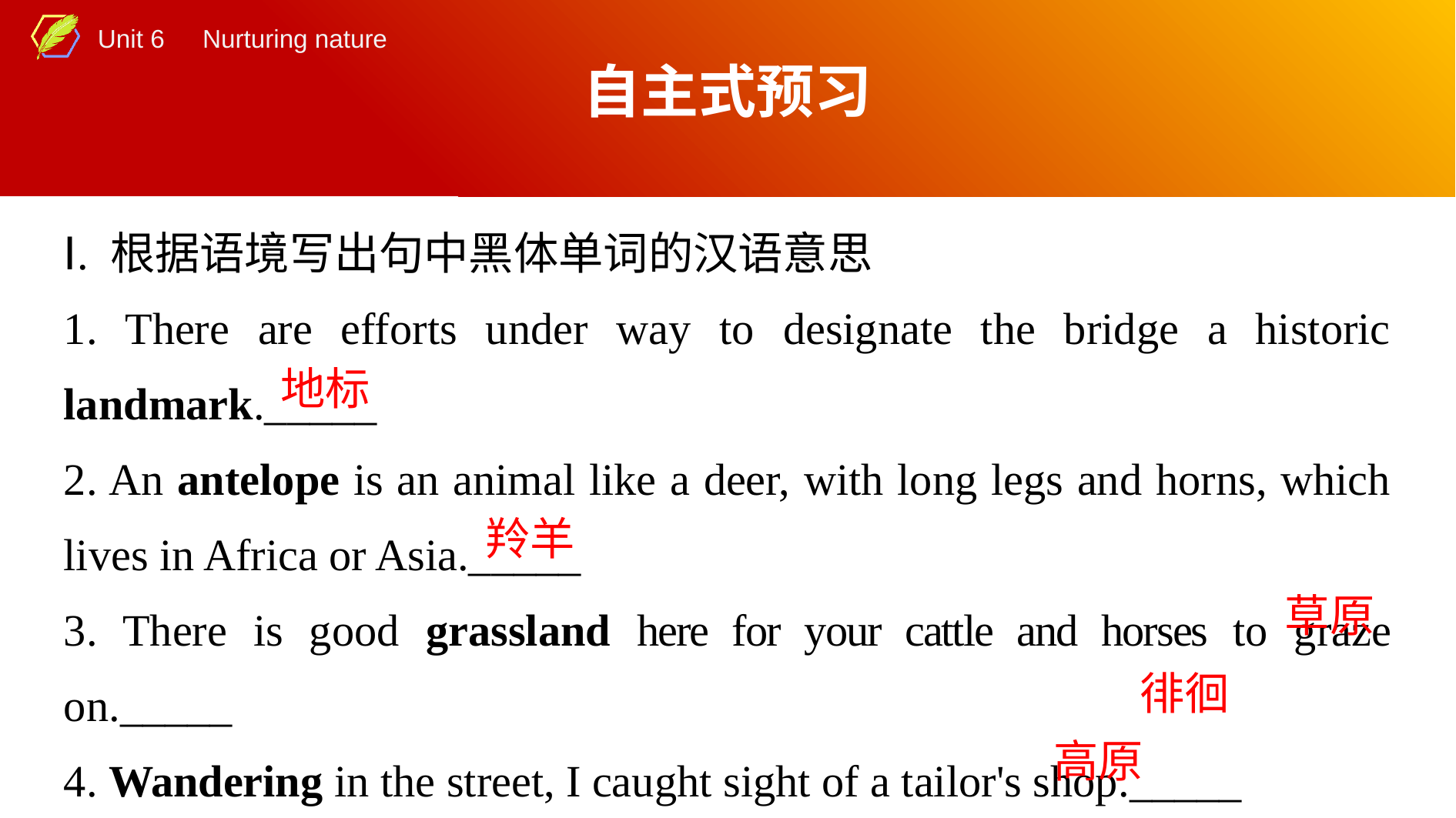

自主式预习
Ⅰ. 根据语境写出句中黑体单词的汉语意思
1. There are efforts under way to designate the bridge a historic landmark._____
2. An antelope is an animal like a deer, with long legs and horns, which lives in Africa or Asia._____
3. There is good grassland here for your cattle and horses to graze on._____
4. Wandering in the street, I caught sight of a tailor's shop._____
5. A plateau is a large area of high and fairly flat land._____
地标
羚羊
草原
徘徊
高原